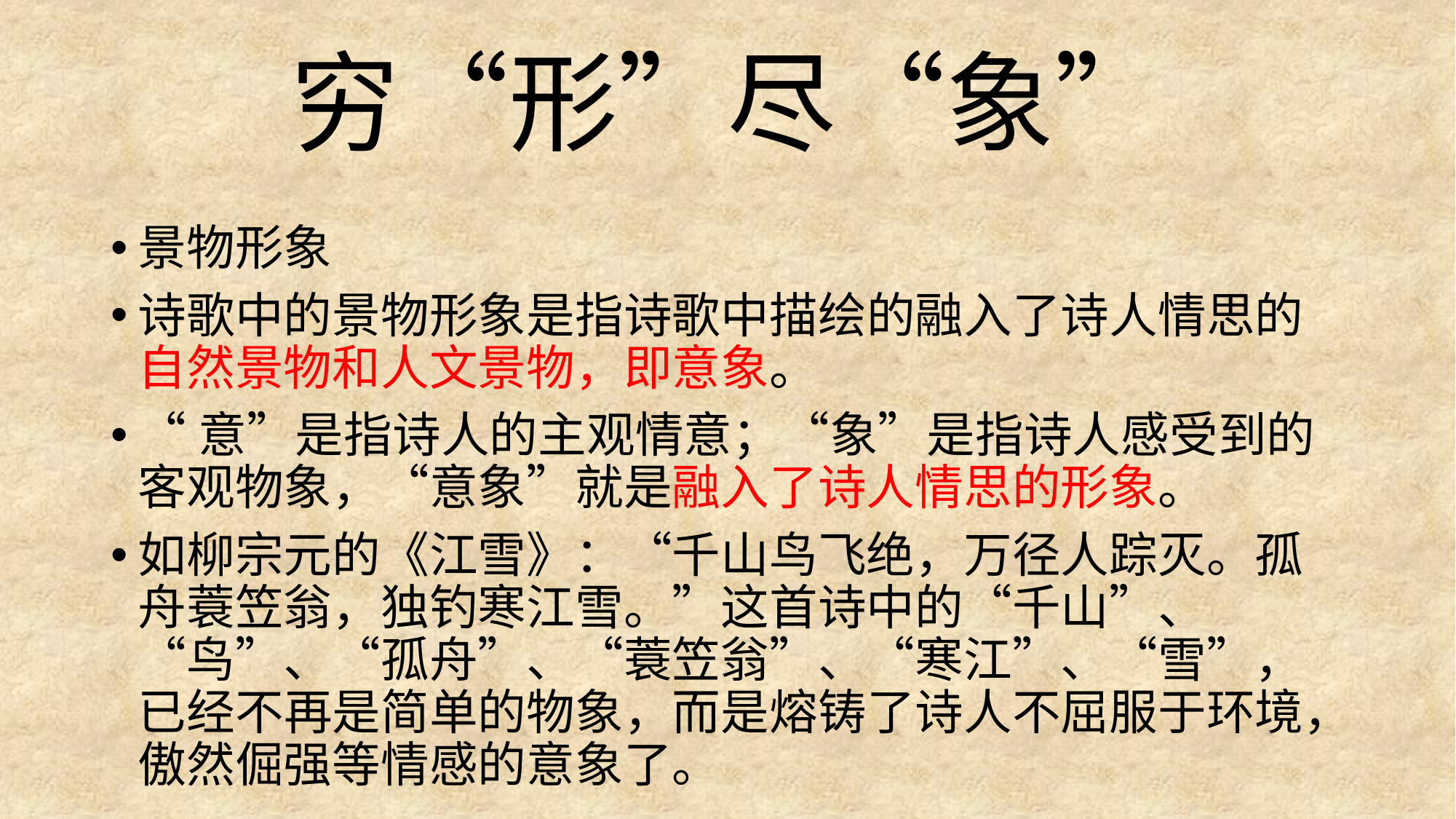

# 穷“形”尽“象”
景物形象
诗歌中的景物形象是指诗歌中描绘的融入了诗人情思的自然景物和人文景物，即意象。
“意”是指诗人的主观情意；“象”是指诗人感受到的客观物象，“意象”就是融入了诗人情思的形象。
如柳宗元的《江雪》：“千山鸟飞绝，万径人踪灭。孤舟蓑笠翁，独钓寒江雪。”这首诗中的“千山”、“鸟”、“孤舟”、“蓑笠翁”、“寒江”、“雪”，已经不再是简单的物象，而是熔铸了诗人不屈服于环境，傲然倔强等情感的意象了。